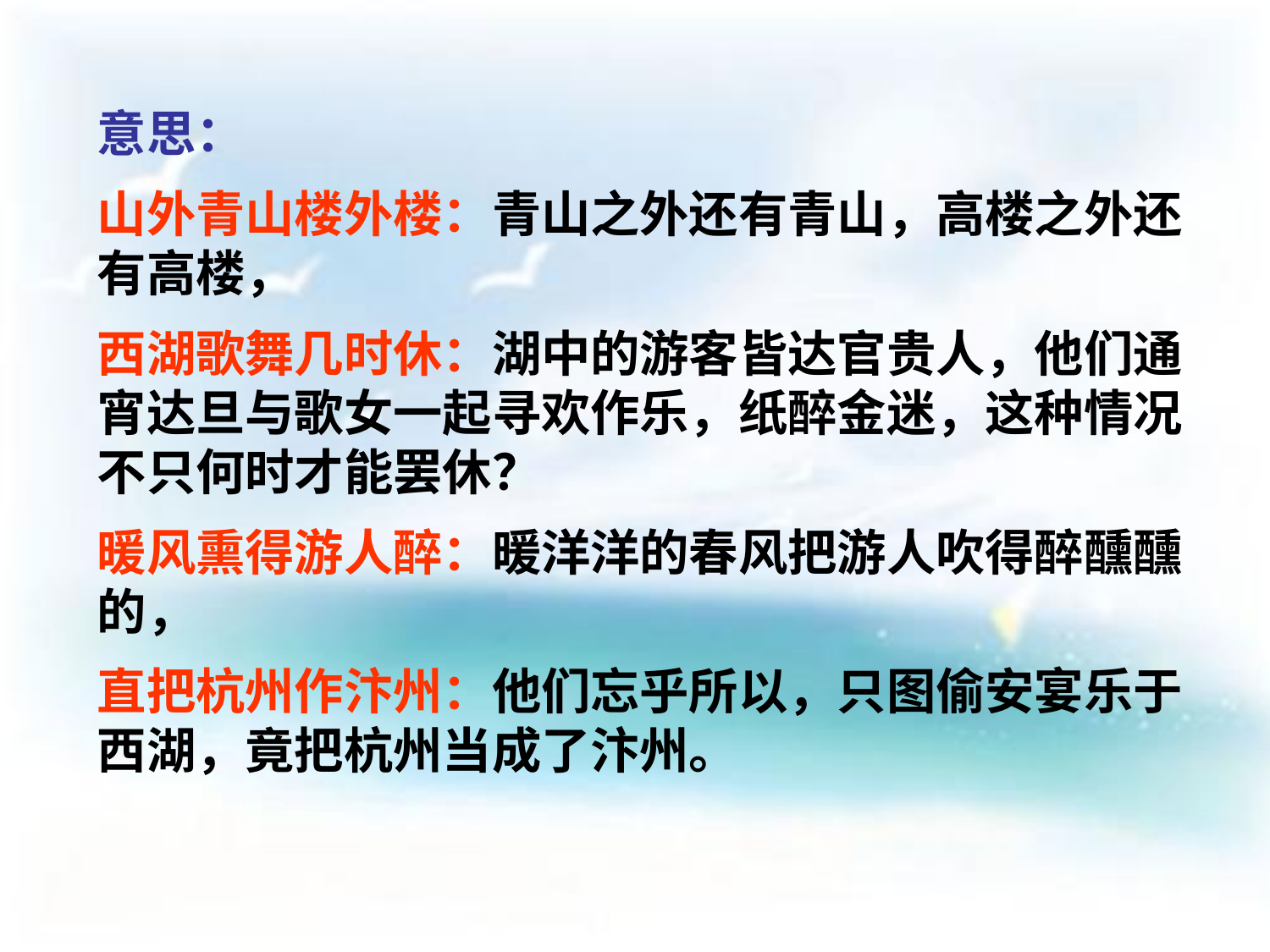

意思：
山外青山楼外楼：青山之外还有青山，高楼之外还有高楼，
西湖歌舞几时休：湖中的游客皆达官贵人，他们通宵达旦与歌女一起寻欢作乐，纸醉金迷，这种情况不只何时才能罢休？
暖风熏得游人醉：暖洋洋的春风把游人吹得醉醺醺的，
直把杭州作汴州：他们忘乎所以，只图偷安宴乐于西湖，竟把杭州当成了汴州。